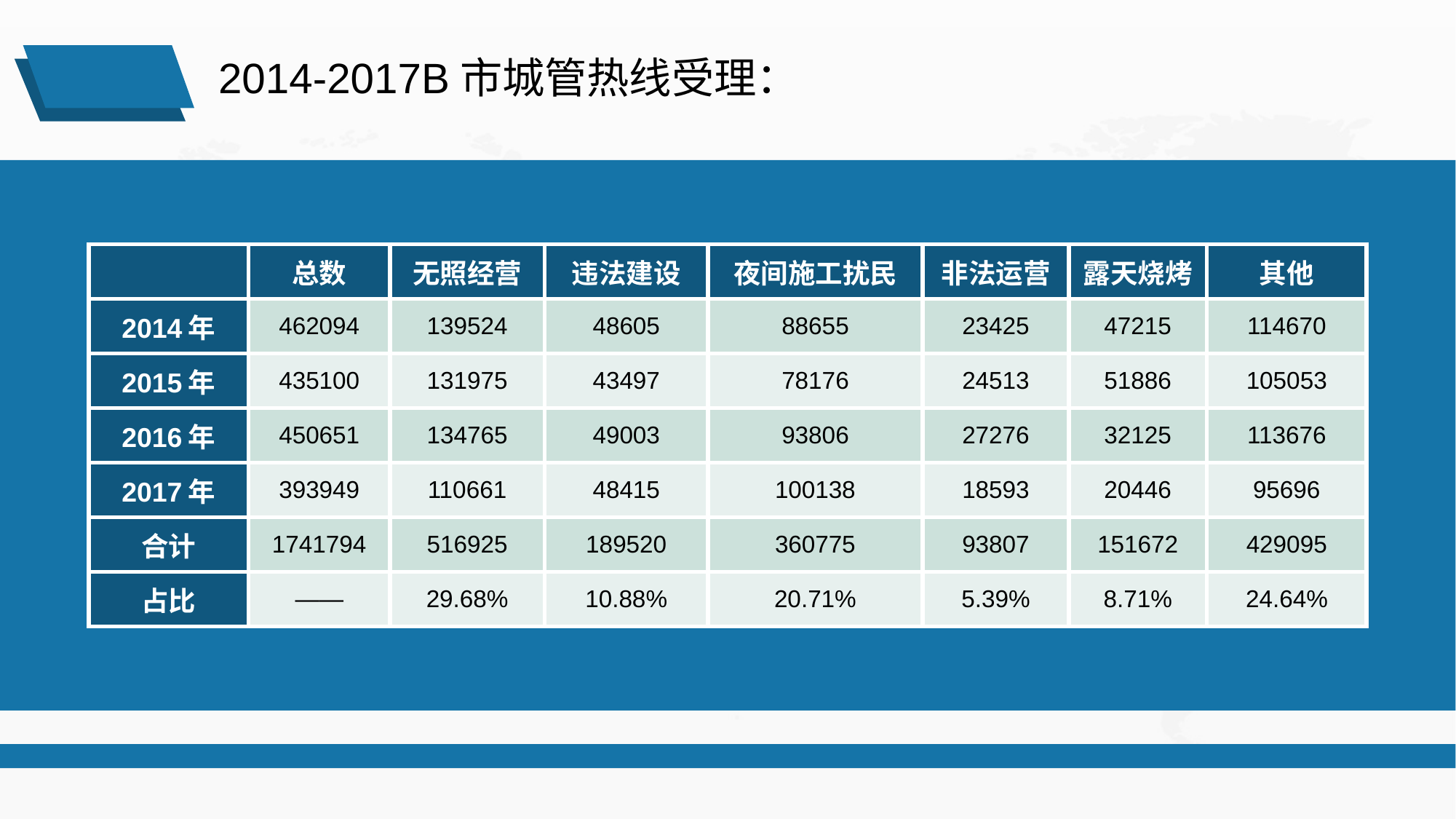

2014-2017B市城管热线受理：

|  | 总数 | 无照经营 | 违法建设 | 夜间施工扰民 | 非法运营 | 露天烧烤 | 其他 |
| --- | --- | --- | --- | --- | --- | --- | --- |
| 2014年 | 462094 | 139524 | 48605 | 88655 | 23425 | 47215 | 114670 |
| 2015年 | 435100 | 131975 | 43497 | 78176 | 24513 | 51886 | 105053 |
| 2016年 | 450651 | 134765 | 49003 | 93806 | 27276 | 32125 | 113676 |
| 2017年 | 393949 | 110661 | 48415 | 100138 | 18593 | 20446 | 95696 |
| 合计 | 1741794 | 516925 | 189520 | 360775 | 93807 | 151672 | 429095 |
| 占比 | —— | 29.68% | 10.88% | 20.71% | 5.39% | 8.71% | 24.64% |